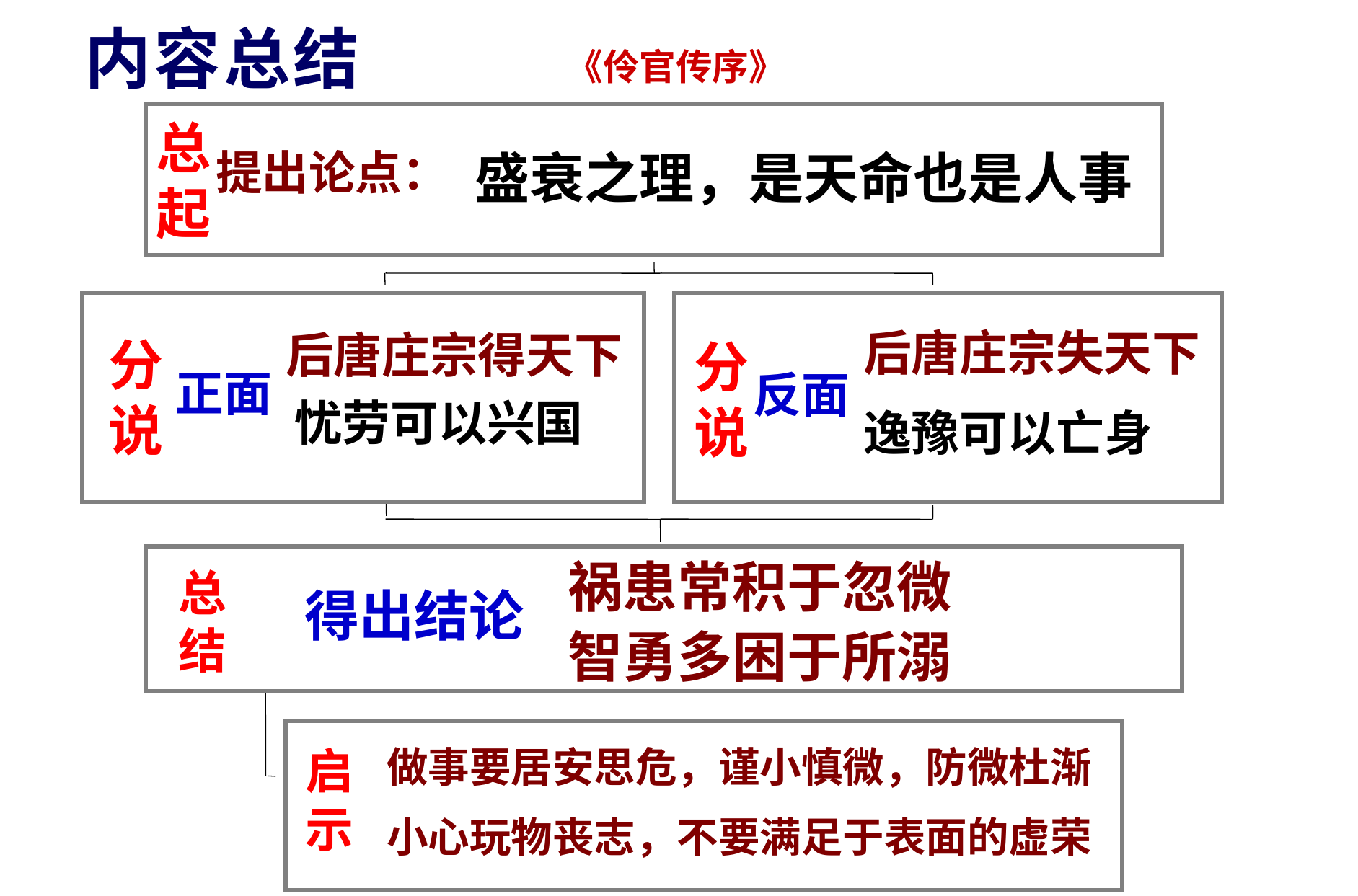

内容总结
《伶官传序》

总起
提出论点：
盛衰之理，是天命也是人事

后唐庄宗失天下
后唐庄宗得天下
分说
分说
正面
反面
忧劳可以兴国
逸豫可以亡身

祸患常积于忽微
总结
得出结论
智勇多困于所溺

启示
做事要居安思危，谨小慎微，防微杜渐

小心玩物丧志，不要满足于表面的虚荣